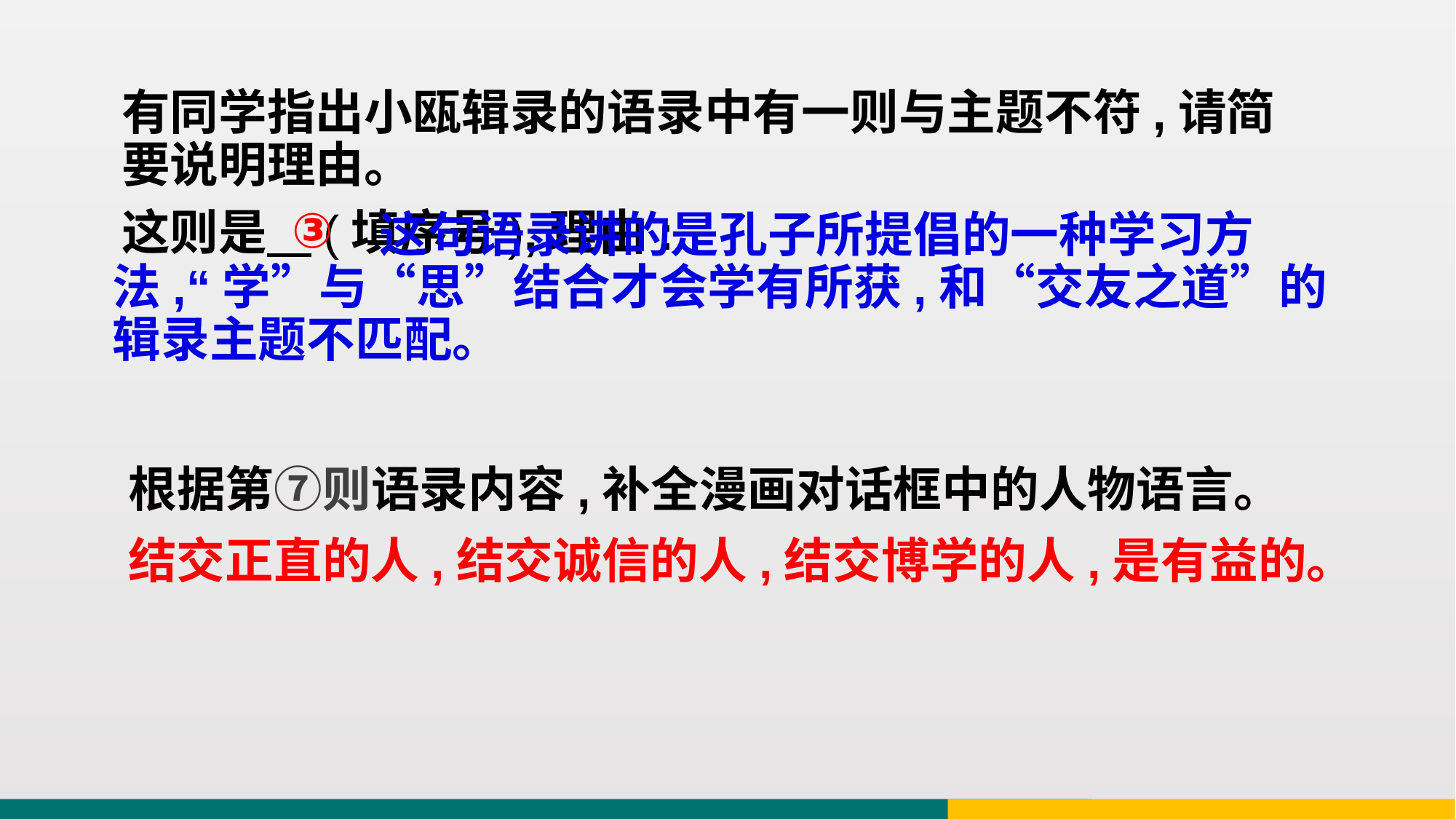

有同学指出小瓯辑录的语录中有一则与主题不符,请简要说明理由。
这则是    (填序号),理由:
③
                       这句语录讲的是孔子所提倡的一种学习方法,“学”与“思”结合才会学有所获,和“交友之道”的辑录主题不匹配。
根据第⑦则语录内容,补全漫画对话框中的人物语言。
结交正直的人,结交诚信的人,结交博学的人,是有益的。